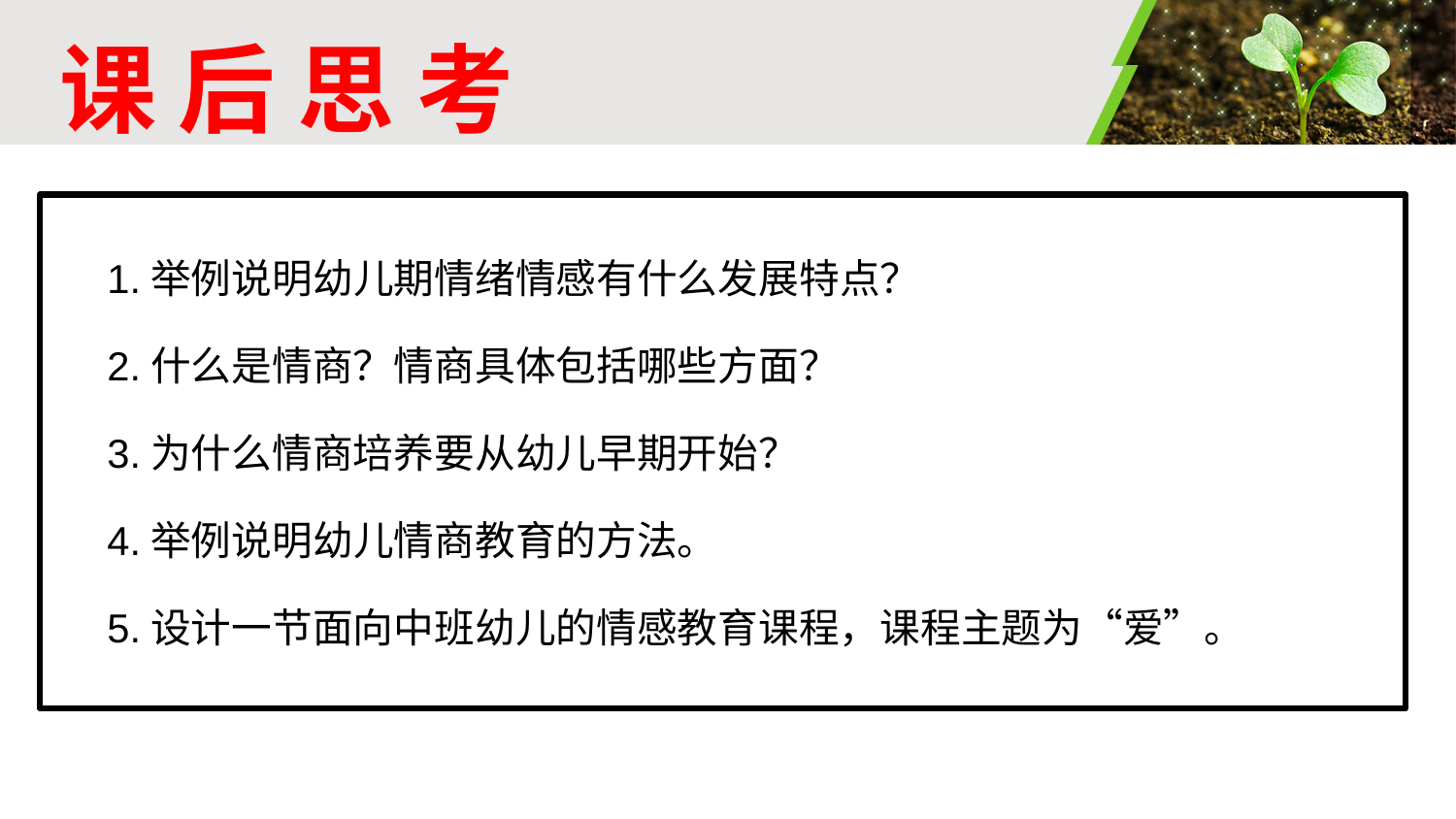

# 课 后 思 考

1.举例说明幼儿期情绪情感有什么发展特点？
2.什么是情商？情商具体包括哪些方面？
3.为什么情商培养要从幼儿早期开始？
4.举例说明幼儿情商教育的方法。
5.设计一节面向中班幼儿的情感教育课程，课程主题为“爱”。